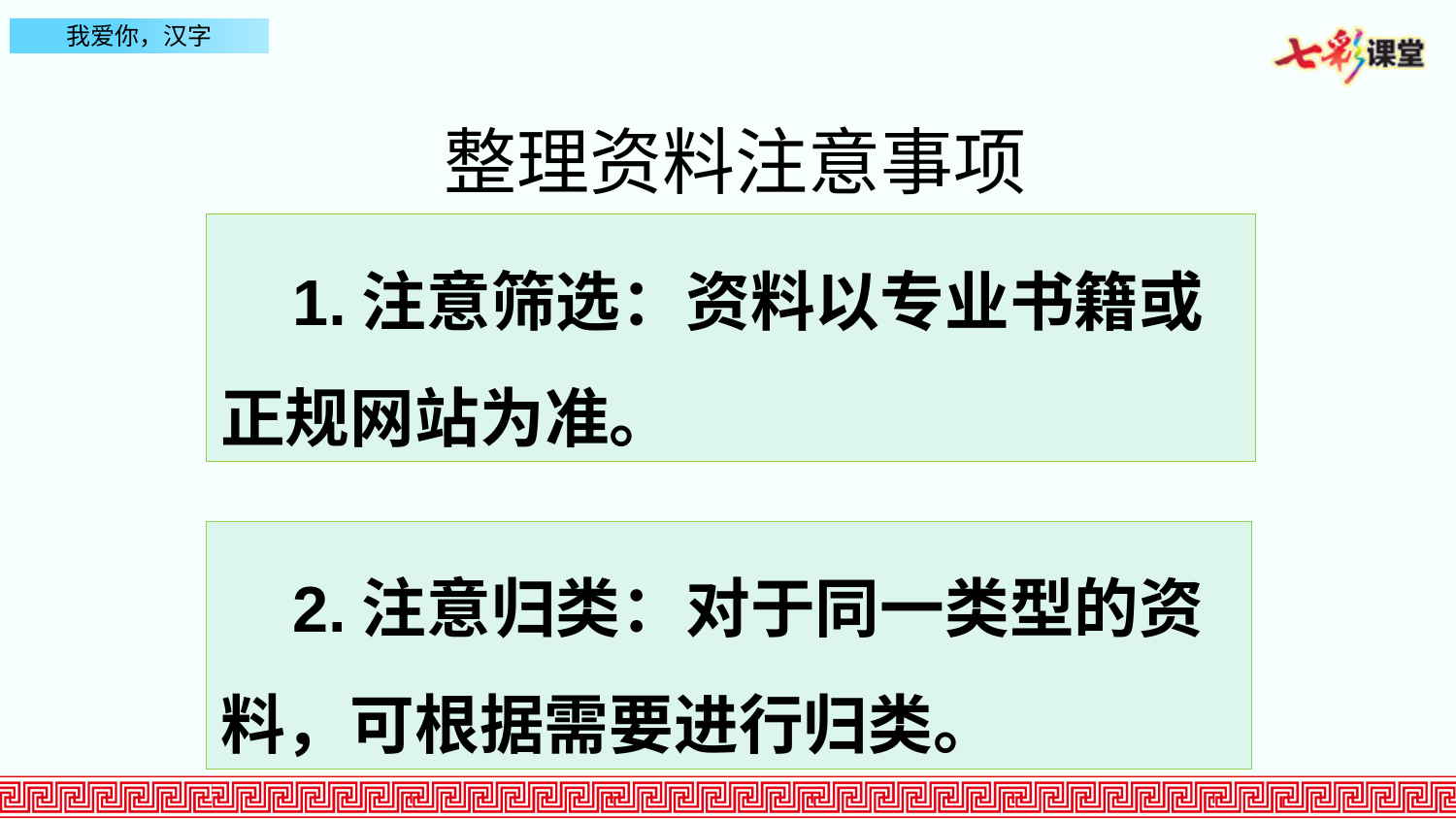

整理资料注意事项
    1.注意筛选：资料以专业书籍或正规网站为准。
    2.注意归类：对于同一类型的资料，可根据需要进行归类。